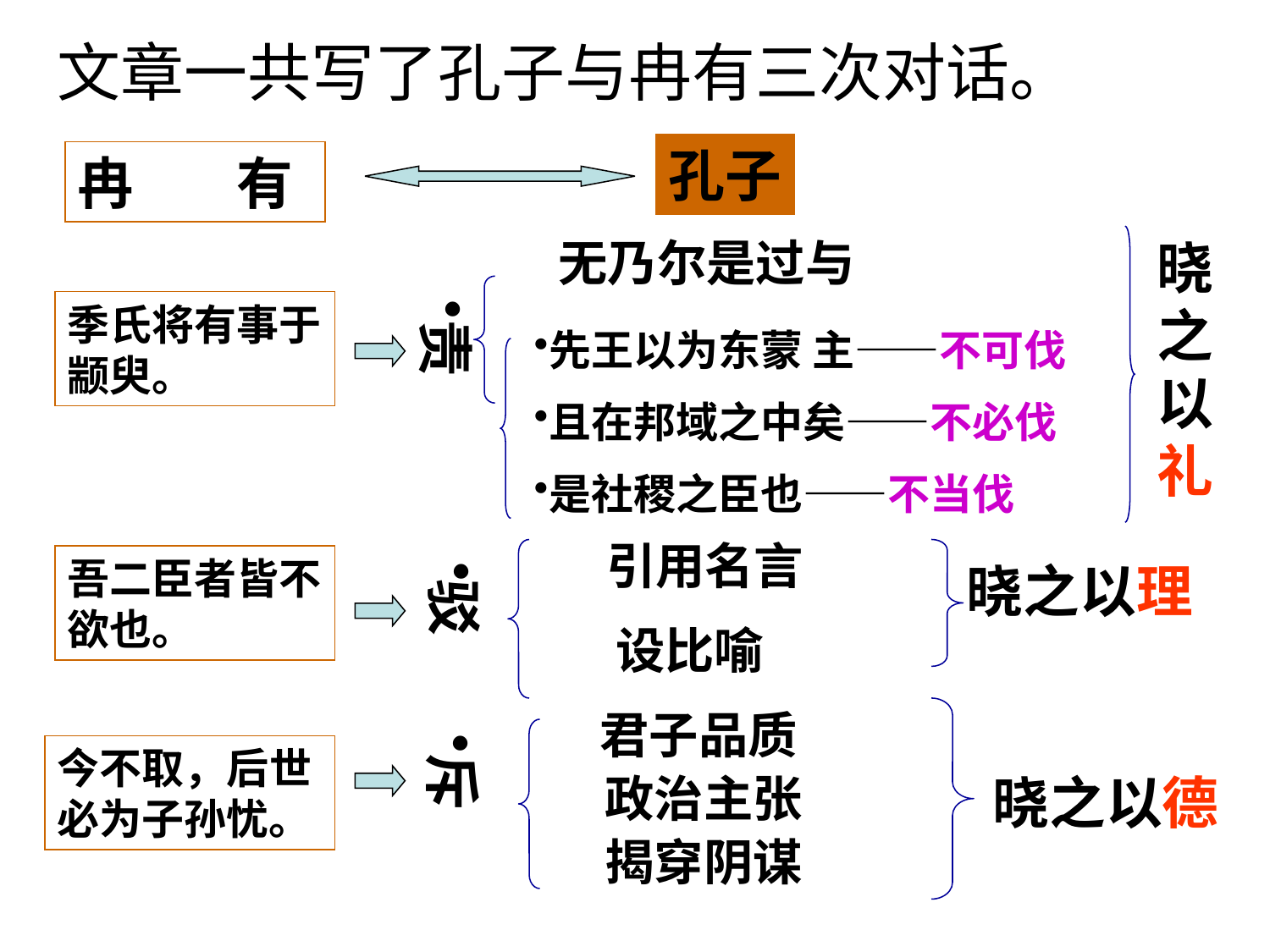

文章一共写了孔子与冉有三次对话。
孔子
冉        有

无乃尔是过与

晓之以礼

责
季氏将有事于颛臾。
先王以为东蒙 主——不可伐
且在邦域之中矣——不必伐
是社稷之臣也——不当伐

引用名言

吾二臣者皆不欲也。
驳
晓之以理

设比喻
君子品质

斥
今不取，后世必为子孙忧。
政治主张
晓之以德

揭穿阴谋